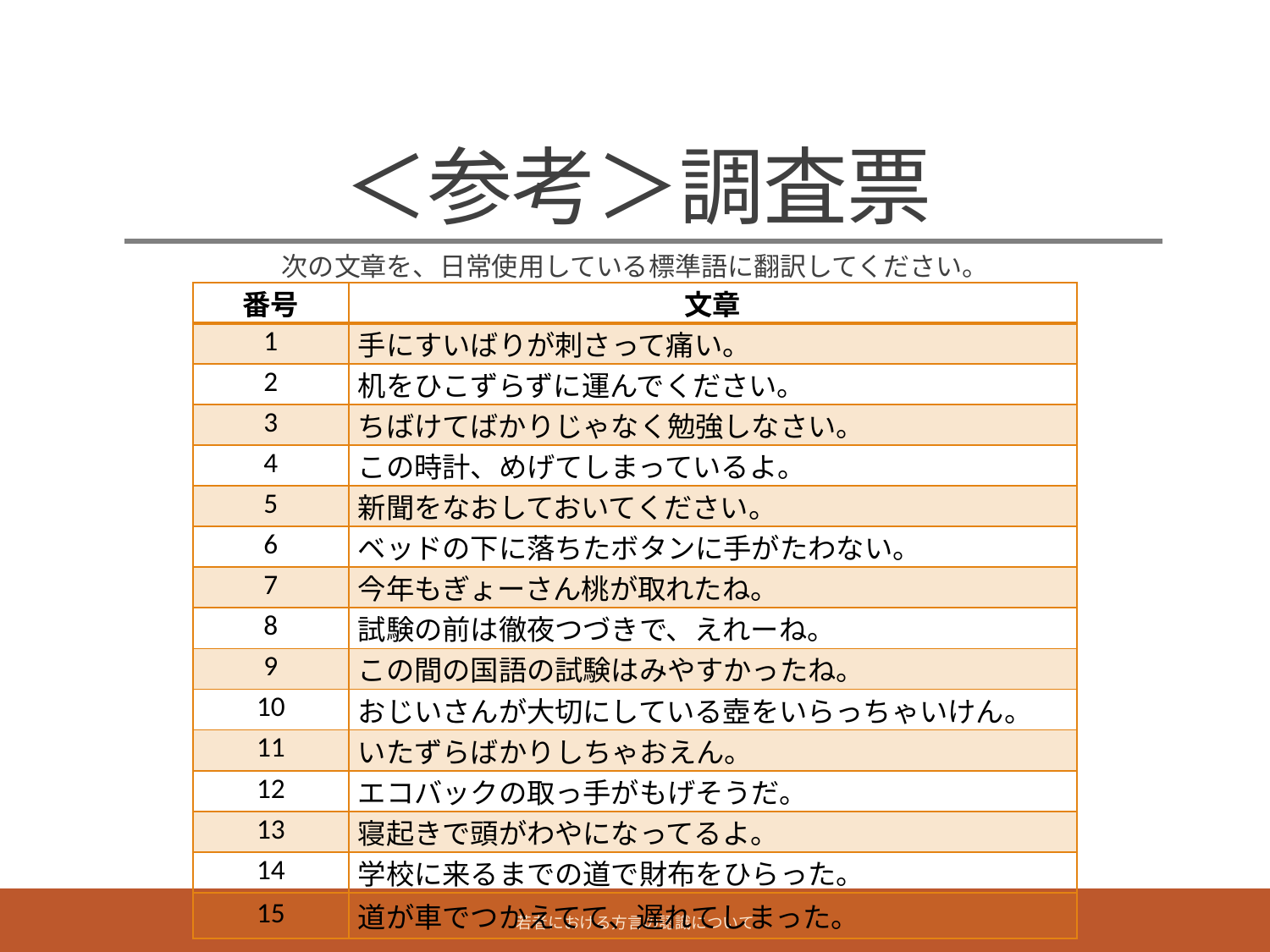

# ＜参考＞調査票
次の文章を、日常使用している標準語に翻訳してください。
| 番号 | 文章 |
| --- | --- |
| 1 | 手にすいばりが刺さって痛い。 |
| 2 | 机をひこずらずに運んでください。 |
| 3 | ちばけてばかりじゃなく勉強しなさい。 |
| 4 | この時計、めげてしまっているよ。 |
| 5 | 新聞をなおしておいてください。 |
| 6 | ベッドの下に落ちたボタンに手がたわない。 |
| 7 | 今年もぎょーさん桃が取れたね。 |
| 8 | 試験の前は徹夜つづきで、えれーね。 |
| 9 | この間の国語の試験はみやすかったね。 |
| 10 | おじいさんが大切にしている壺をいらっちゃいけん。 |
| 11 | いたずらばかりしちゃおえん。 |
| 12 | エコバックの取っ手がもげそうだ。 |
| 13 | 寝起きで頭がわやになってるよ。 |
| 14 | 学校に来るまでの道で財布をひらった。 |
| 15 | 道が車でつかえてて、遅れてしまった。 |
若者における方言の認識について